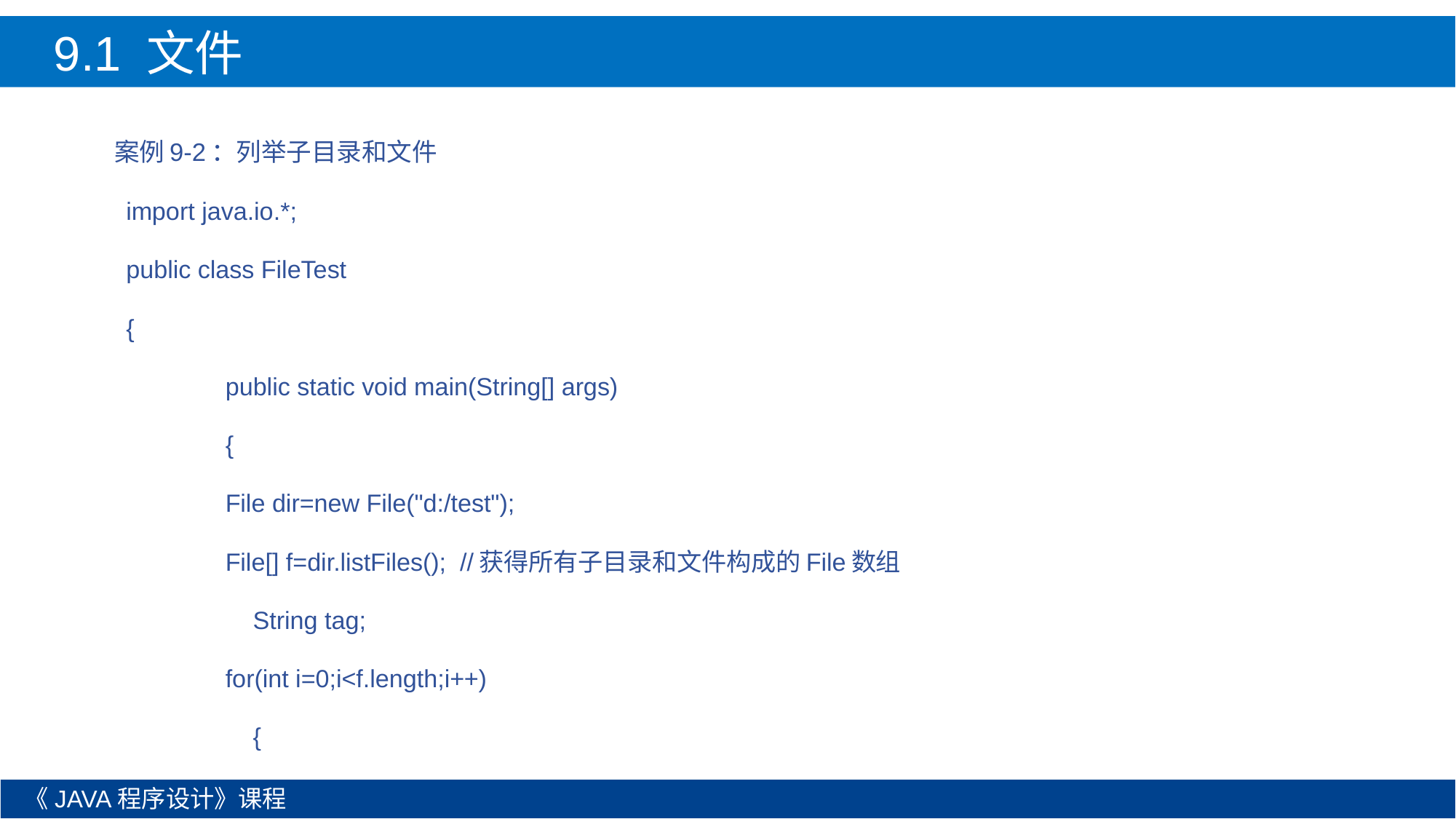

9.1 文件
案例9-2：列举子目录和文件
import java.io.*;
public class FileTest
{
	public static void main(String[] args)
	{
		File dir=new File("d:/test");
    	File[] f=dir.listFiles();  //获得所有子目录和文件构成的File数组
	    String tag;
    	for(int i=0;i<f.length;i++)
	    {
《JAVA程序设计》课程